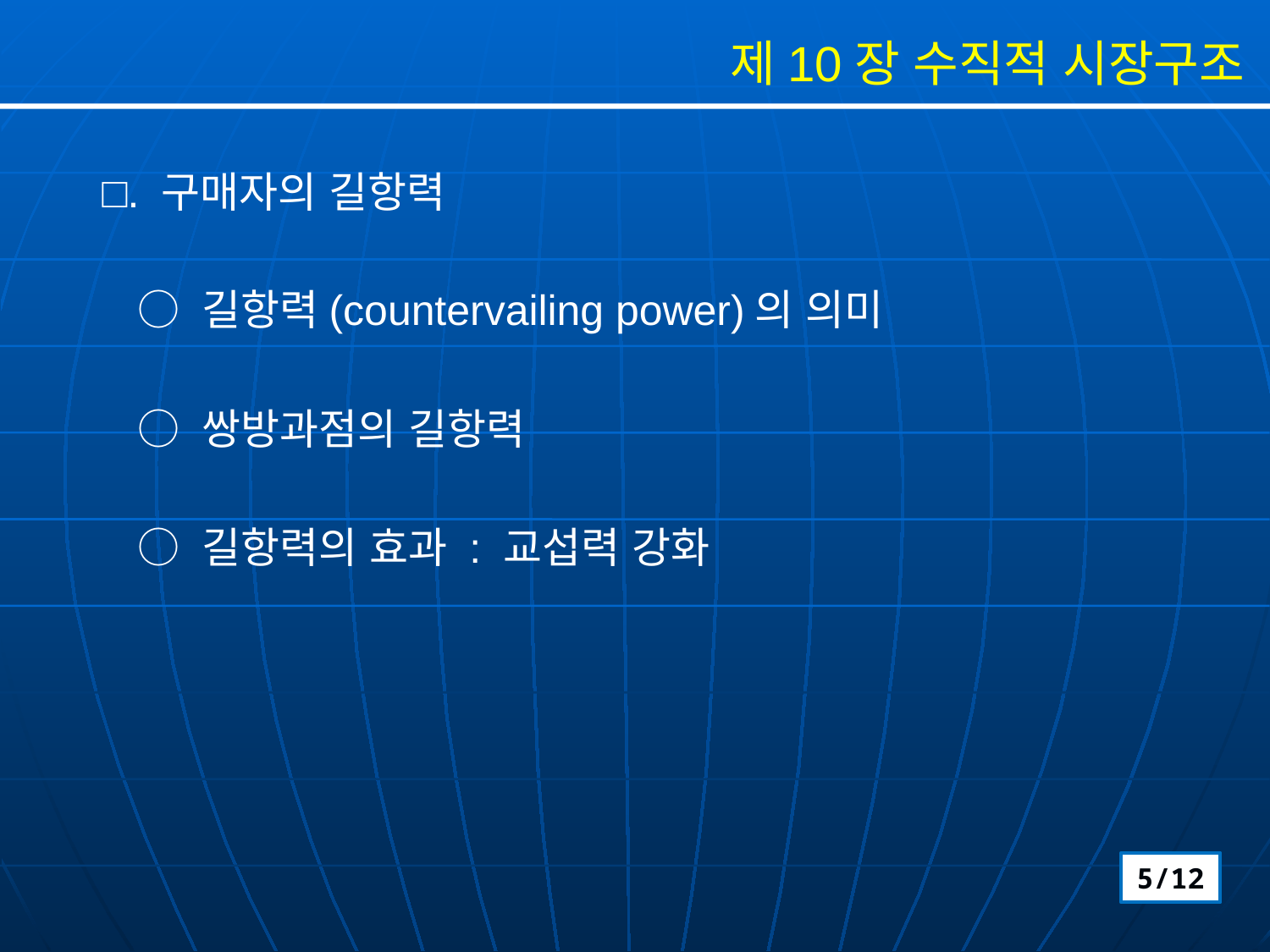

제10장 수직적 시장구조

□. 구매자의 길항력

   ○ 길항력(countervailing power)의 의미

   ○ 쌍방과점의 길항력

   ○ 길항력의 효과 : 교섭력 강화
5/12